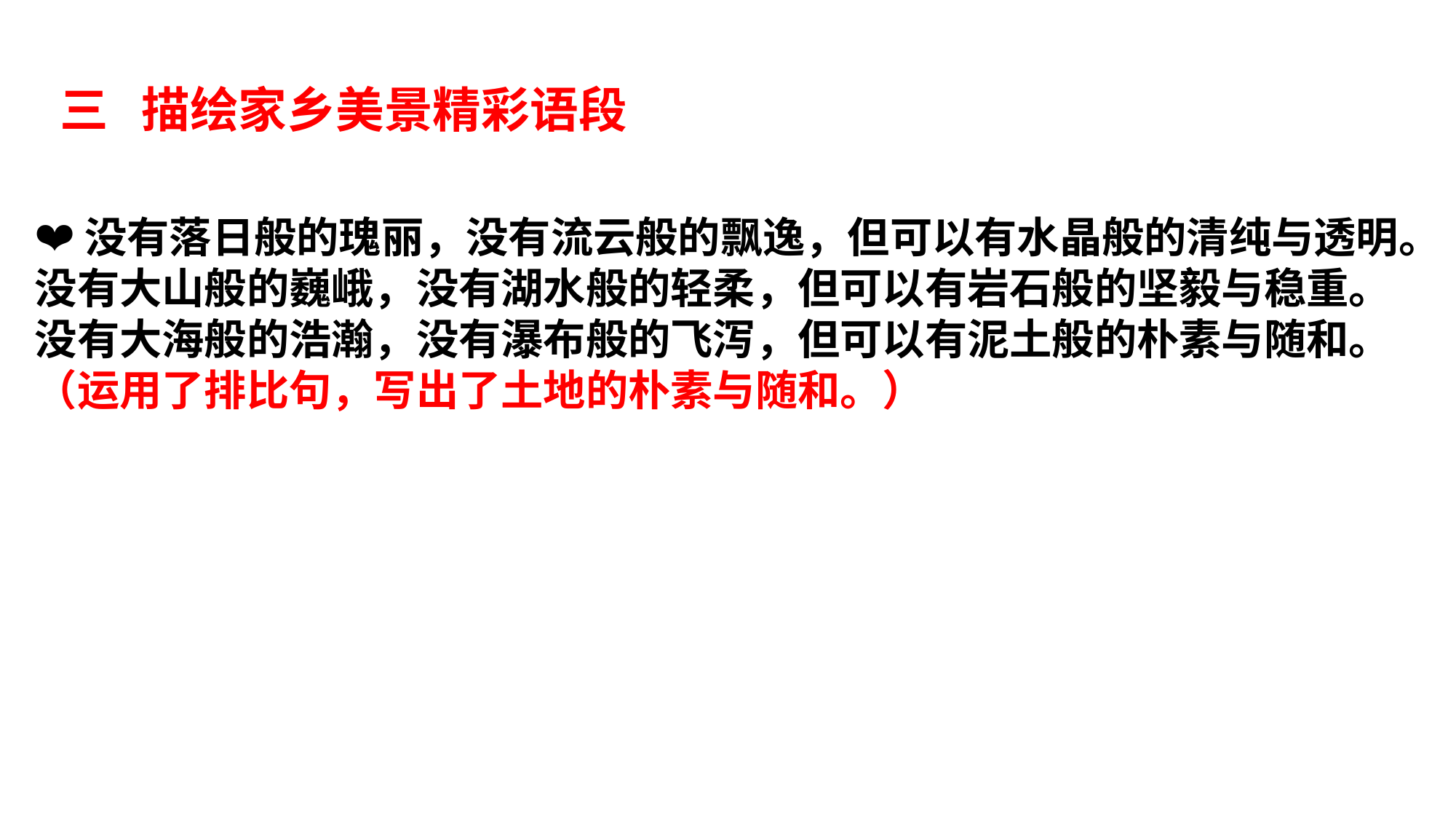

三   描绘家乡美景精彩语段
❤没有落日般的瑰丽，没有流云般的飘逸，但可以有水晶般的清纯与透明。没有大山般的巍峨，没有湖水般的轻柔，但可以有岩石般的坚毅与稳重。没有大海般的浩瀚，没有瀑布般的飞泻，但可以有泥土般的朴素与随和。（运用了排比句，写出了土地的朴素与随和。）